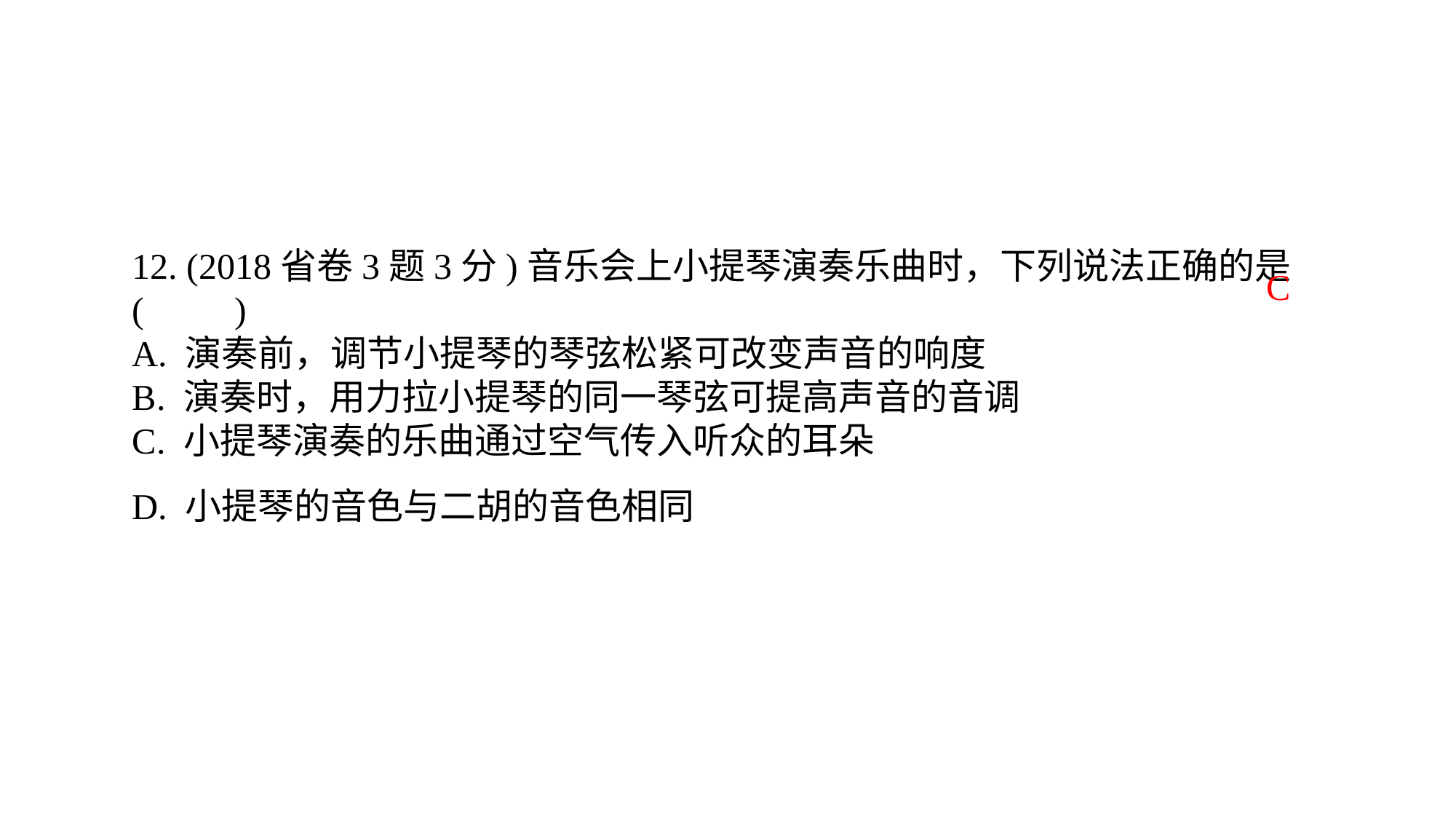

12. (2018省卷3题3分)音乐会上小提琴演奏乐曲时，下列说法正确的是(　　)A. 演奏前，调节小提琴的琴弦松紧可改变声音的响度B. 演奏时，用力拉小提琴的同一琴弦可提高声音的音调C. 小提琴演奏的乐曲通过空气传入听众的耳朵D. 小提琴的音色与二胡的音色相同
 C